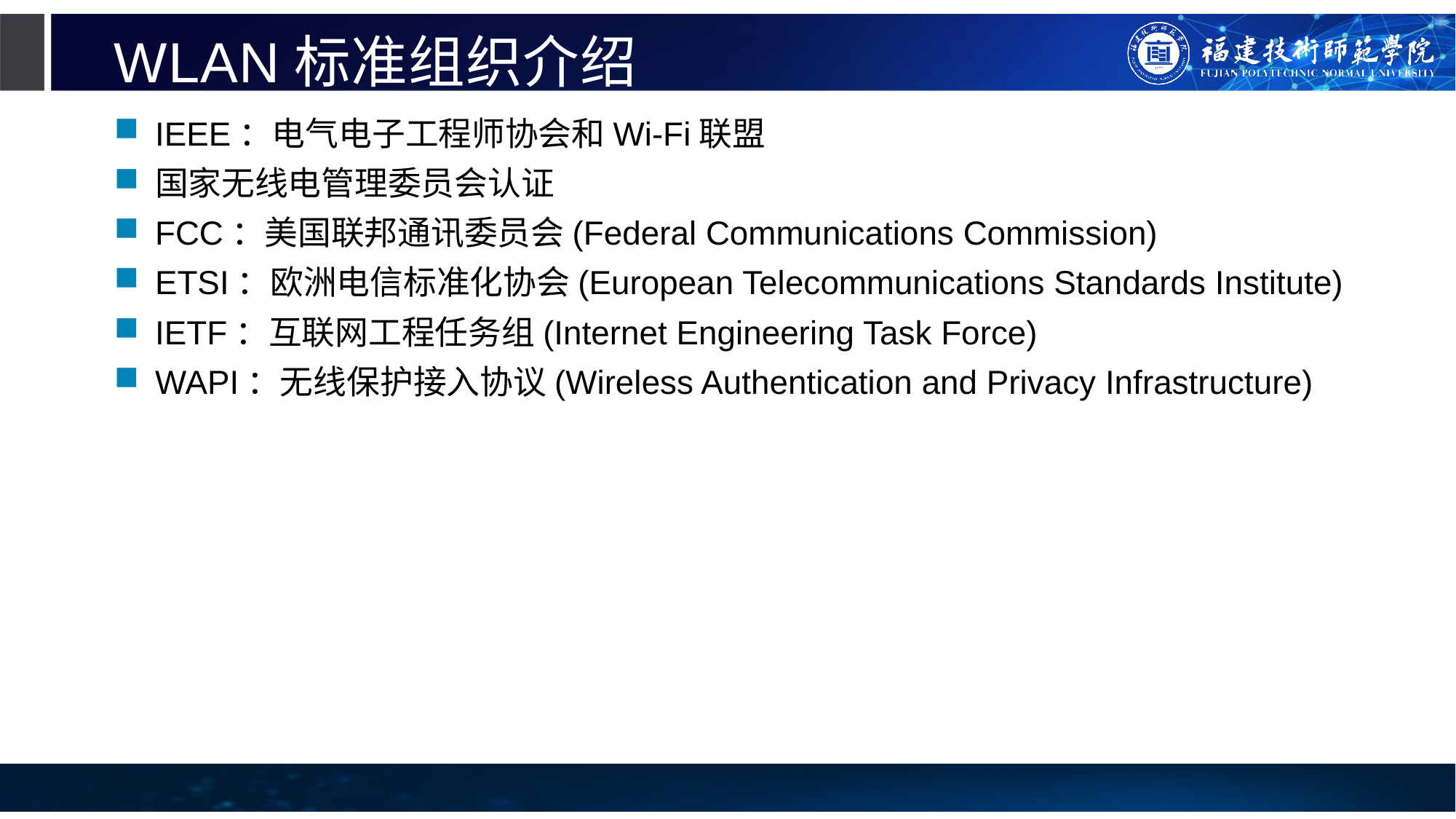

# WLAN标准组织介绍
IEEE：电气电子工程师协会和Wi-Fi联盟
国家无线电管理委员会认证
FCC：美国联邦通讯委员会(Federal Communications Commission)
ETSI：欧洲电信标准化协会(European Telecommunications Standards Institute)
IETF：互联网工程任务组(Internet Engineering Task Force)
WAPI：无线保护接入协议(Wireless Authentication and Privacy Infrastructure)